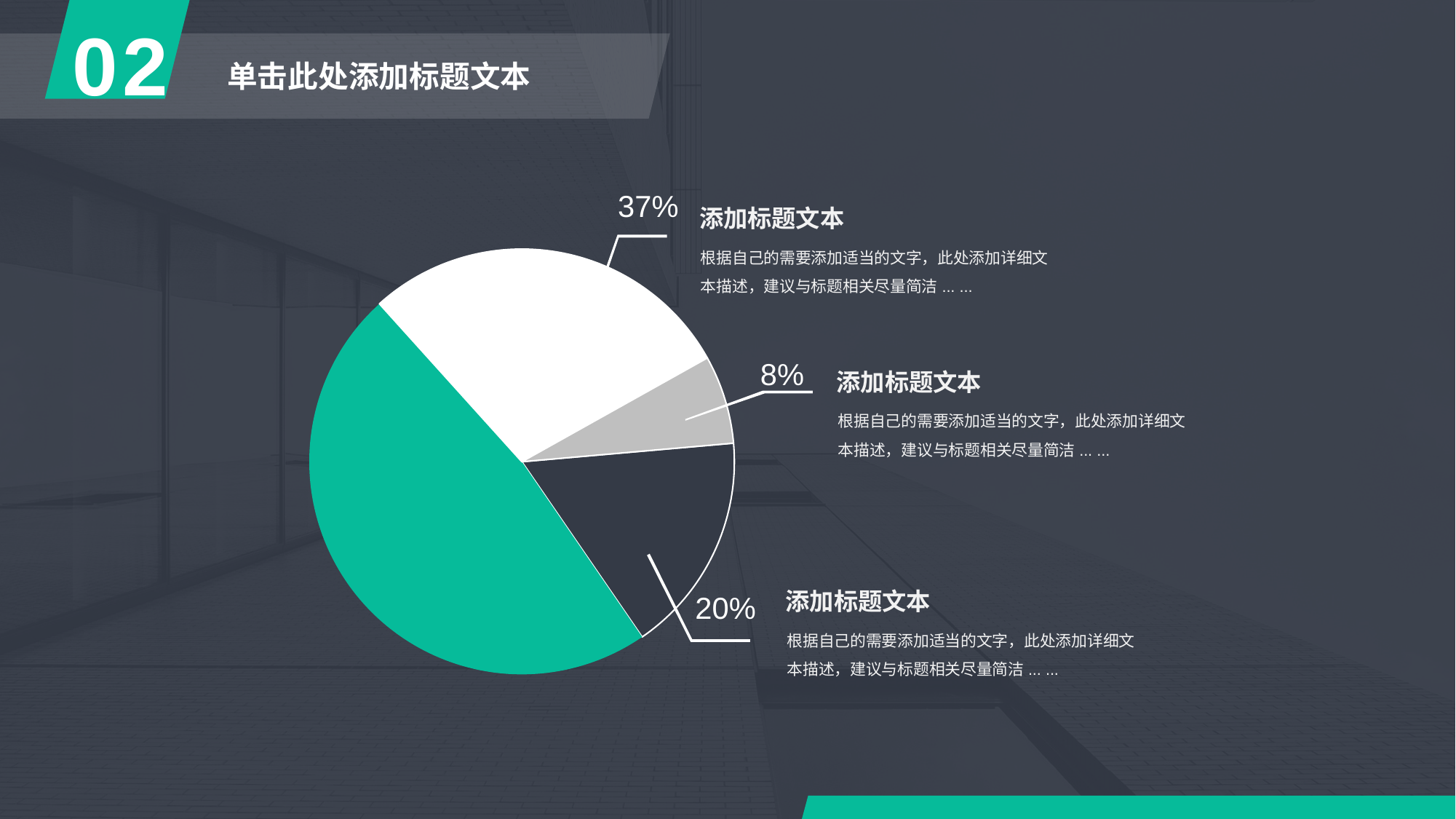

02

单击此处添加标题文本
37%

### Chart

| Category | 销售额 |
|---|---|
| 第一季度 | 0.2 |
| 第二季度 | 0.57 |
| 第三季度 | 0.34 |
| 第四季度 | 0.08 |
8%

20%
添加标题文本
根据自己的需要添加适当的文字，此处添加详细文本描述，建议与标题相关尽量简洁... ...
添加标题文本
根据自己的需要添加适当的文字，此处添加详细文本描述，建议与标题相关尽量简洁... ...
添加标题文本
根据自己的需要添加适当的文字，此处添加详细文本描述，建议与标题相关尽量简洁... ...